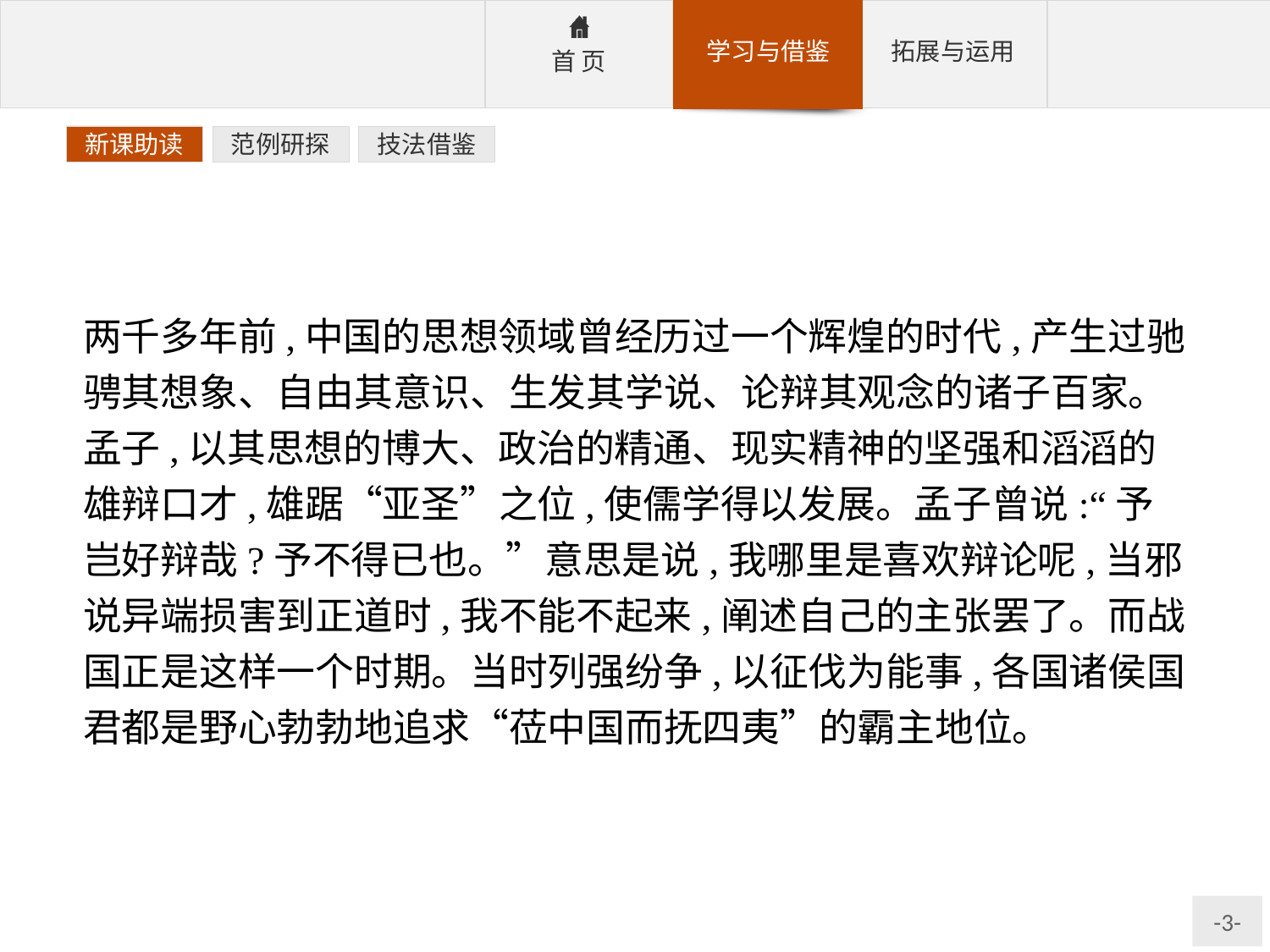

新课助读
范例研探
技法借鉴
两千多年前,中国的思想领域曾经历过一个辉煌的时代,产生过驰骋其想象、自由其意识、生发其学说、论辩其观念的诸子百家。孟子,以其思想的博大、政治的精通、现实精神的坚强和滔滔的雄辩口才,雄踞“亚圣”之位,使儒学得以发展。孟子曾说:“予岂好辩哉?予不得已也。”意思是说,我哪里是喜欢辩论呢,当邪说异端损害到正道时,我不能不起来,阐述自己的主张罢了。而战国正是这样一个时期。当时列强纷争,以征伐为能事,各国诸侯国君都是野心勃勃地追求“莅中国而抚四夷”的霸主地位。